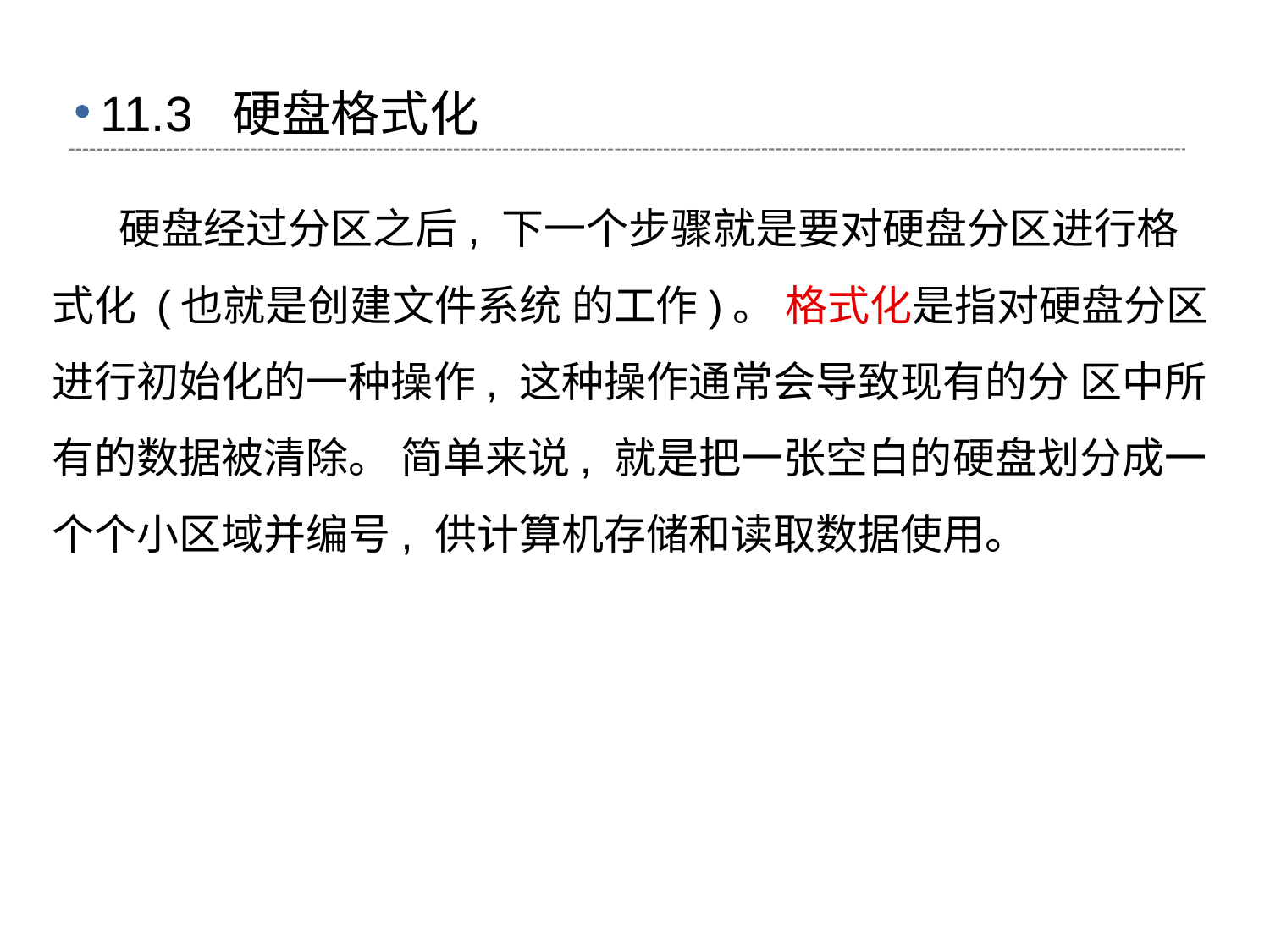

# 11.3  硬盘格式化
     硬盘经过分区之后, 下一个步骤就是要对硬盘分区进行格式化 (也就是创建文件系统 的工作)。 格式化是指对硬盘分区进行初始化的一种操作, 这种操作通常会导致现有的分 区中所有的数据被清除。 简单来说, 就是把一张空白的硬盘划分成一个个小区域并编号, 供计算机存储和读取数据使用。